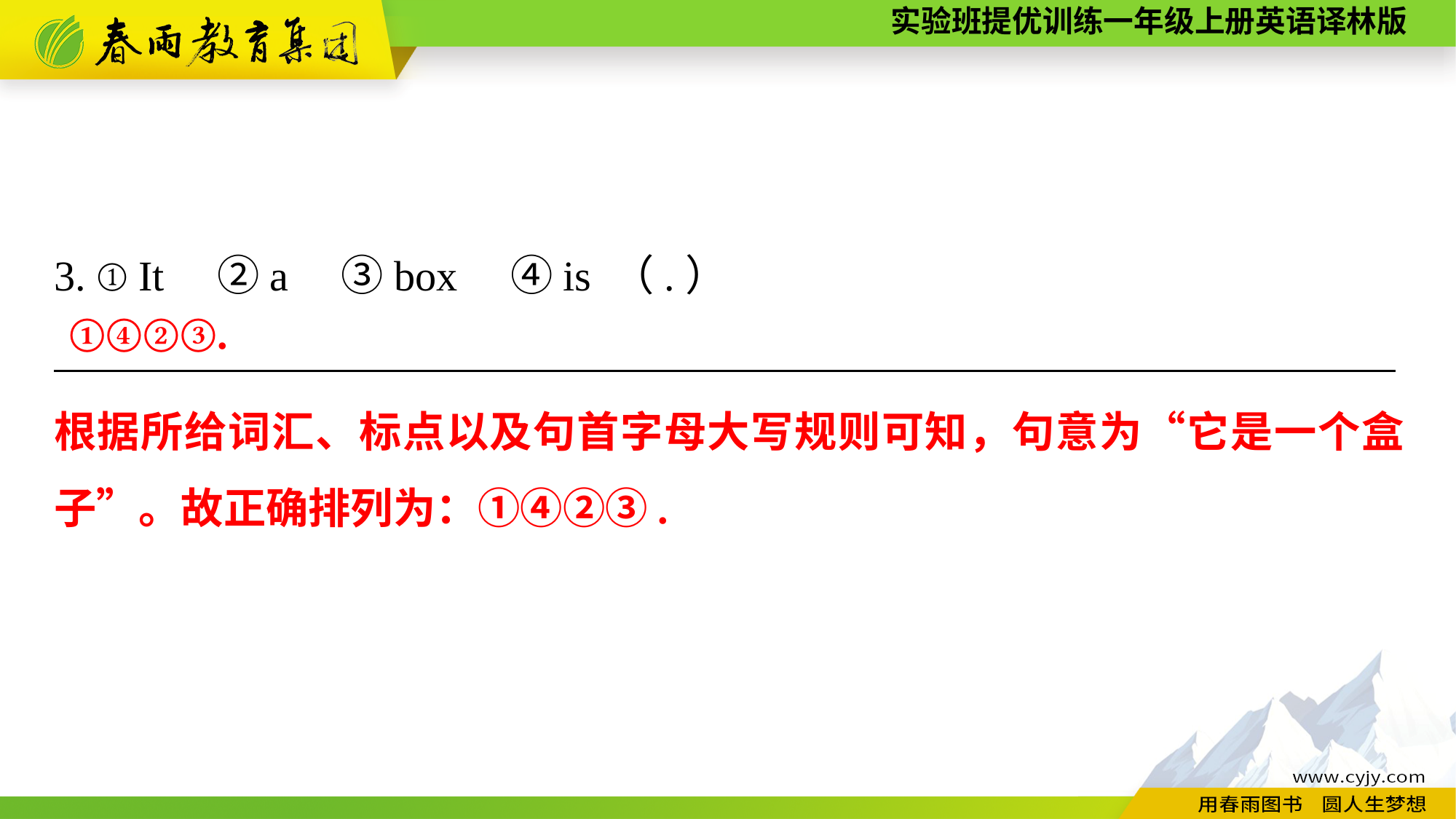

3. ①It　②a　③box　④is （.）
_______________________________________________________________
 ①④②③.
根据所给词汇、标点以及句首字母大写规则可知，句意为“它是一个盒子”。故正确排列为：①④②③.